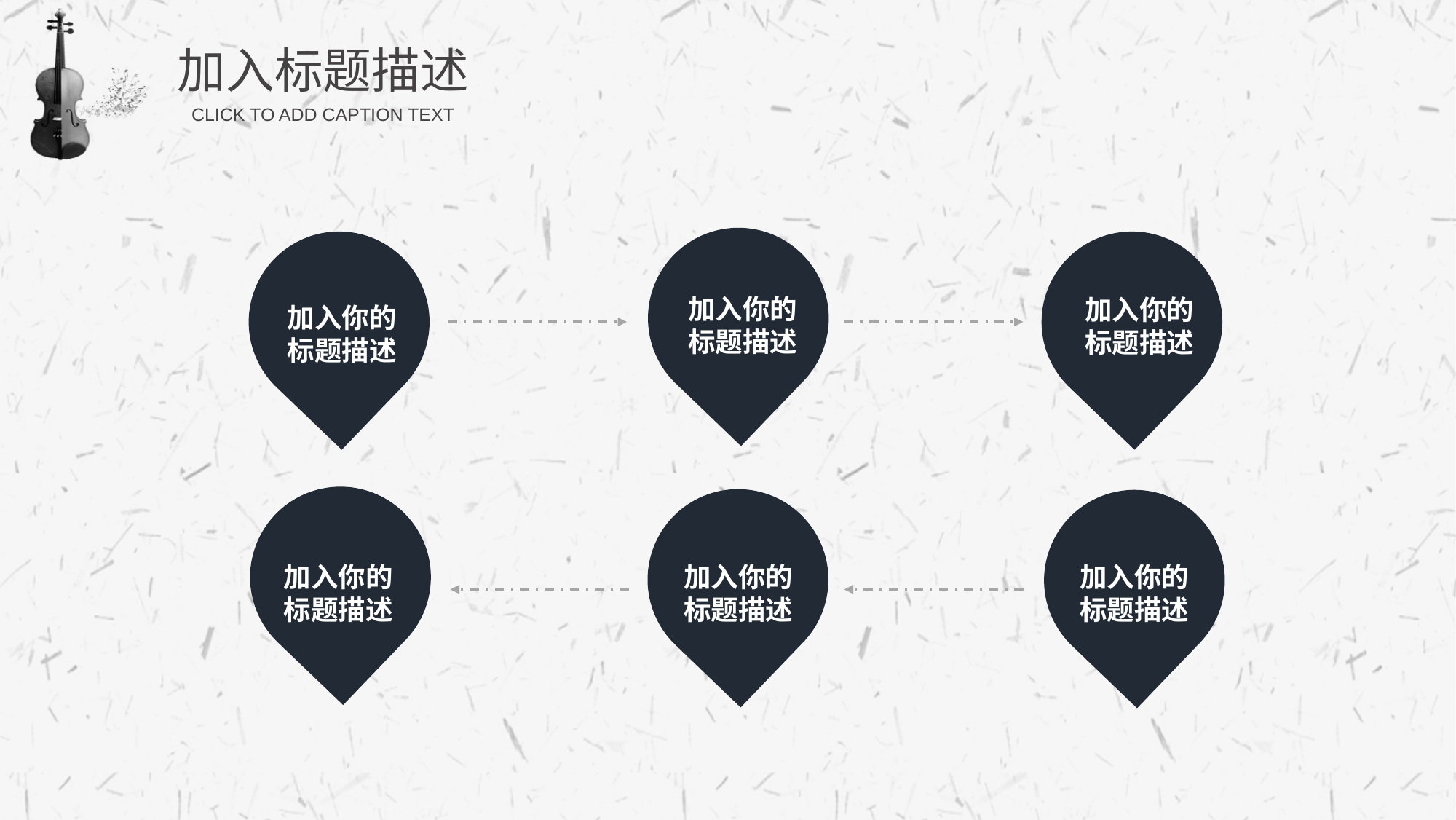

加入标题描述
CLICK TO ADD CAPTION TEXT

加入你的
标题描述

加入你的
标题描述

加入你的
标题描述

加入你的
标题描述

加入你的
标题描述

加入你的
标题描述